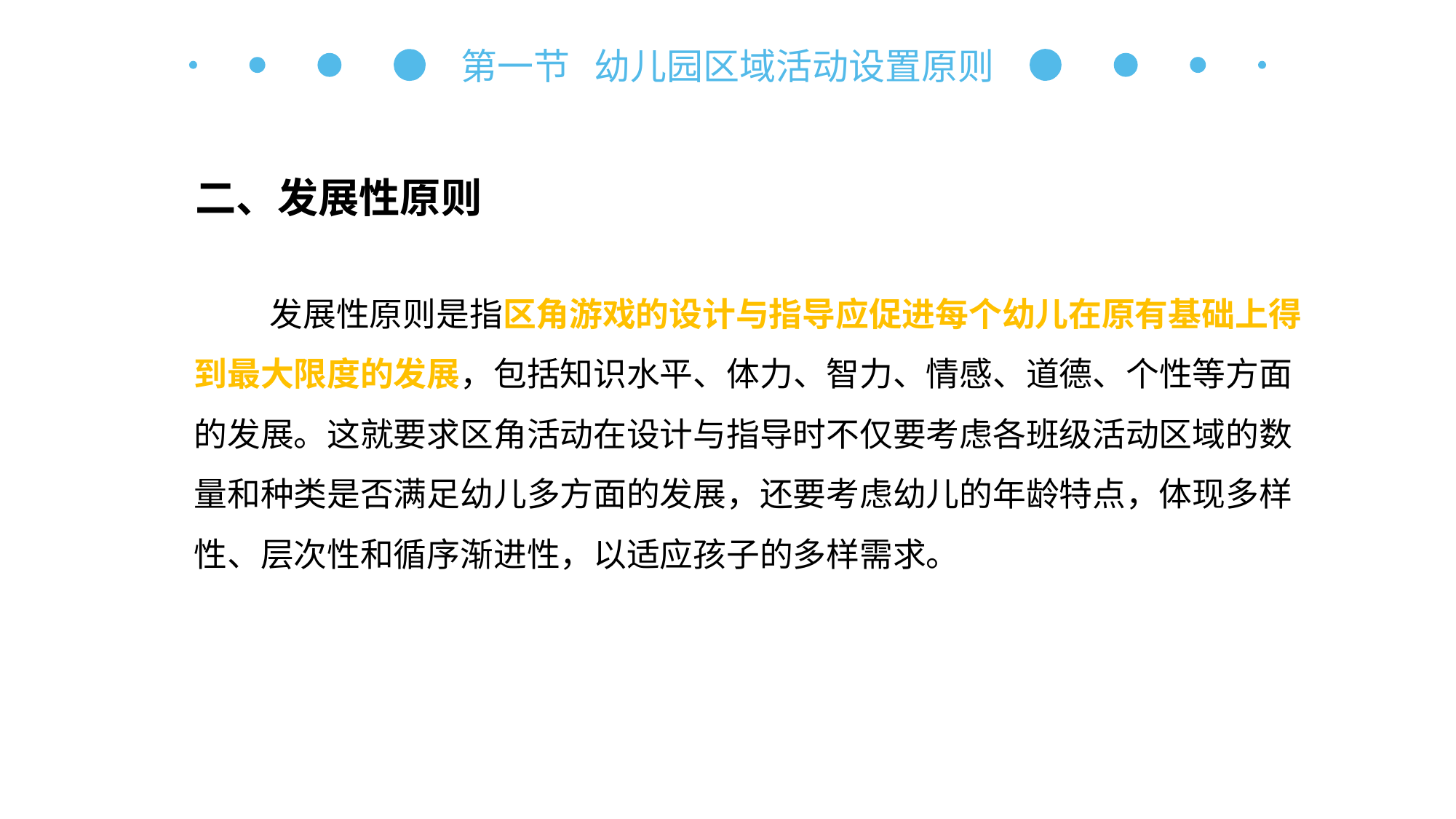

第一节   幼儿园区域活动设置原则

二、发展性原则
发展性原则是指区角游戏的设计与指导应促进每个幼儿在原有基础上得到最大限度的发展，包括知识水平、体力、智力、情感、道德、个性等方面的发展。这就要求区角活动在设计与指导时不仅要考虑各班级活动区域的数量和种类是否满足幼儿多方面的发展，还要考虑幼儿的年龄特点，体现多样性、层次性和循序渐进性，以适应孩子的多样需求。